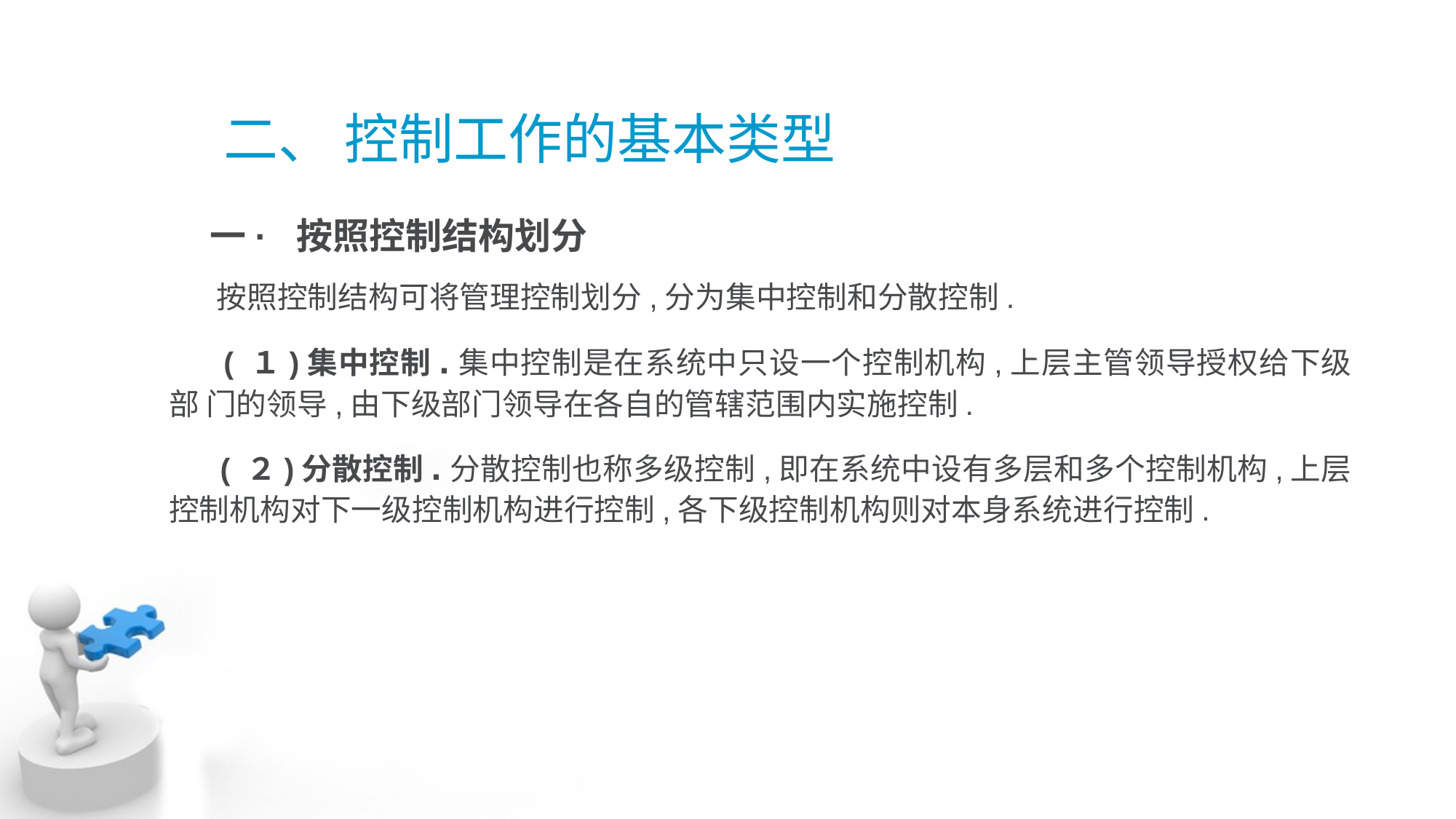

# 二、 控制工作的基本类型
     一·  按照控制结构划分
      按照控制结构可将管理控制划分,分为集中控制和分散控制.
      ( １)集中控制.集中控制是在系统中只设一个控制机构,上层主管领导授权给下级部 门的领导,由下级部门领导在各自的管辖范围内实施控制.
      ( ２)分散控制.分散控制也称多级控制,即在系统中设有多层和多个控制机构,上层 控制机构对下一级控制机构进行控制,各下级控制机构则对本身系统进行控制.